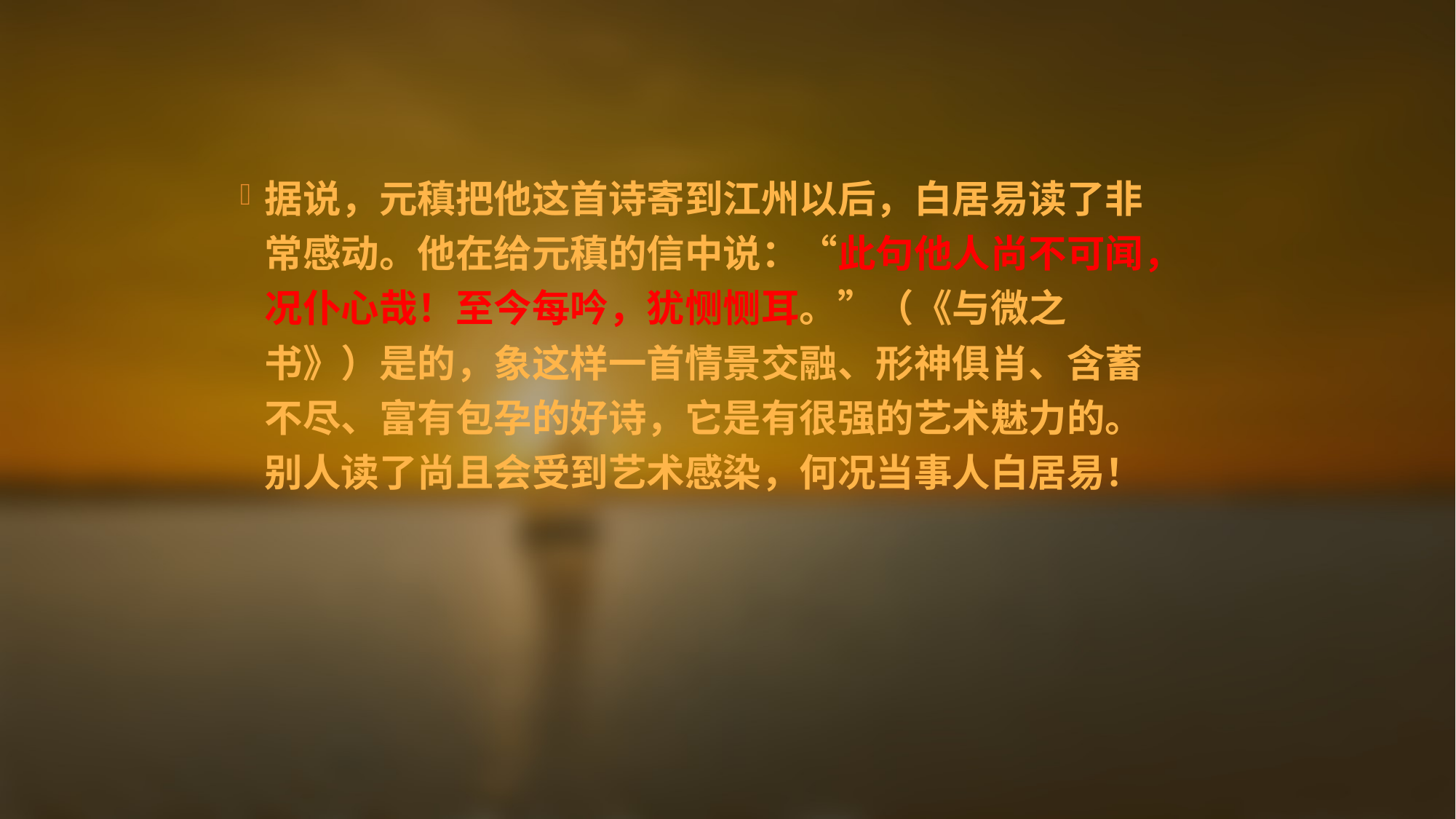

# 据说，元稹把他这首诗寄到江州以后，白居易读了非常感动。他在给元稹的信中说：“此句他人尚不可闻，况仆心哉！至今每吟，犹恻恻耳。”（《与微之书》）是的，象这样一首情景交融、形神俱肖、含蓄不尽、富有包孕的好诗，它是有很强的艺术魅力的。别人读了尚且会受到艺术感染，何况当事人白居易！